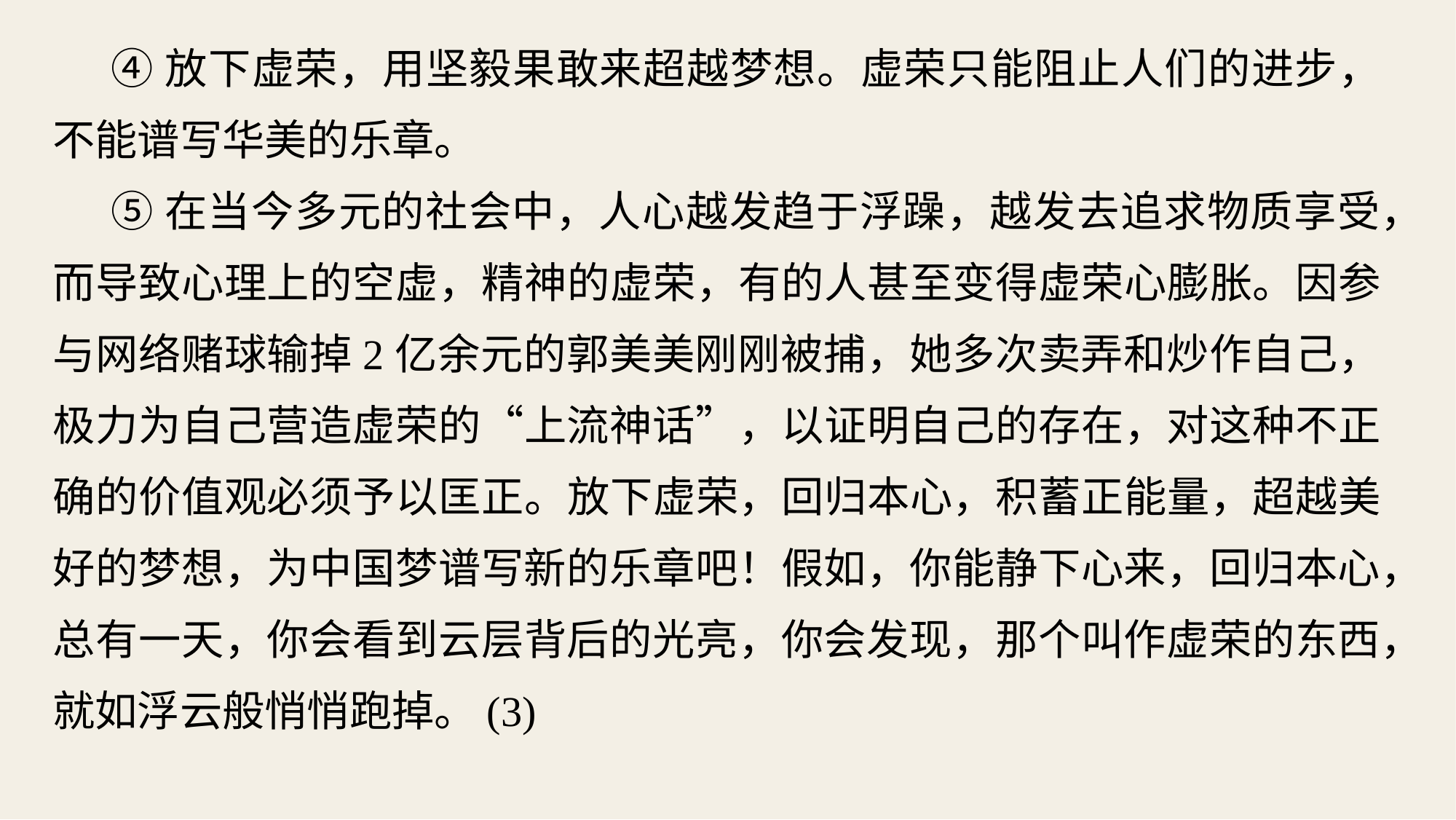

④放下虚荣，用坚毅果敢来超越梦想。虚荣只能阻止人们的进步，不能谱写华美的乐章。
  ⑤在当今多元的社会中，人心越发趋于浮躁，越发去追求物质享受，而导致心理上的空虚，精神的虚荣，有的人甚至变得虚荣心膨胀。因参与网络赌球输掉2亿余元的郭美美刚刚被捕，她多次卖弄和炒作自己，极力为自己营造虚荣的“上流神话”，以证明自己的存在，对这种不正确的价值观必须予以匡正。放下虚荣，回归本心，积蓄正能量，超越美好的梦想，为中国梦谱写新的乐章吧！假如，你能静下心来，回归本心，总有一天，你会看到云层背后的光亮，你会发现，那个叫作虚荣的东西，就如浮云般悄悄跑掉。(3)